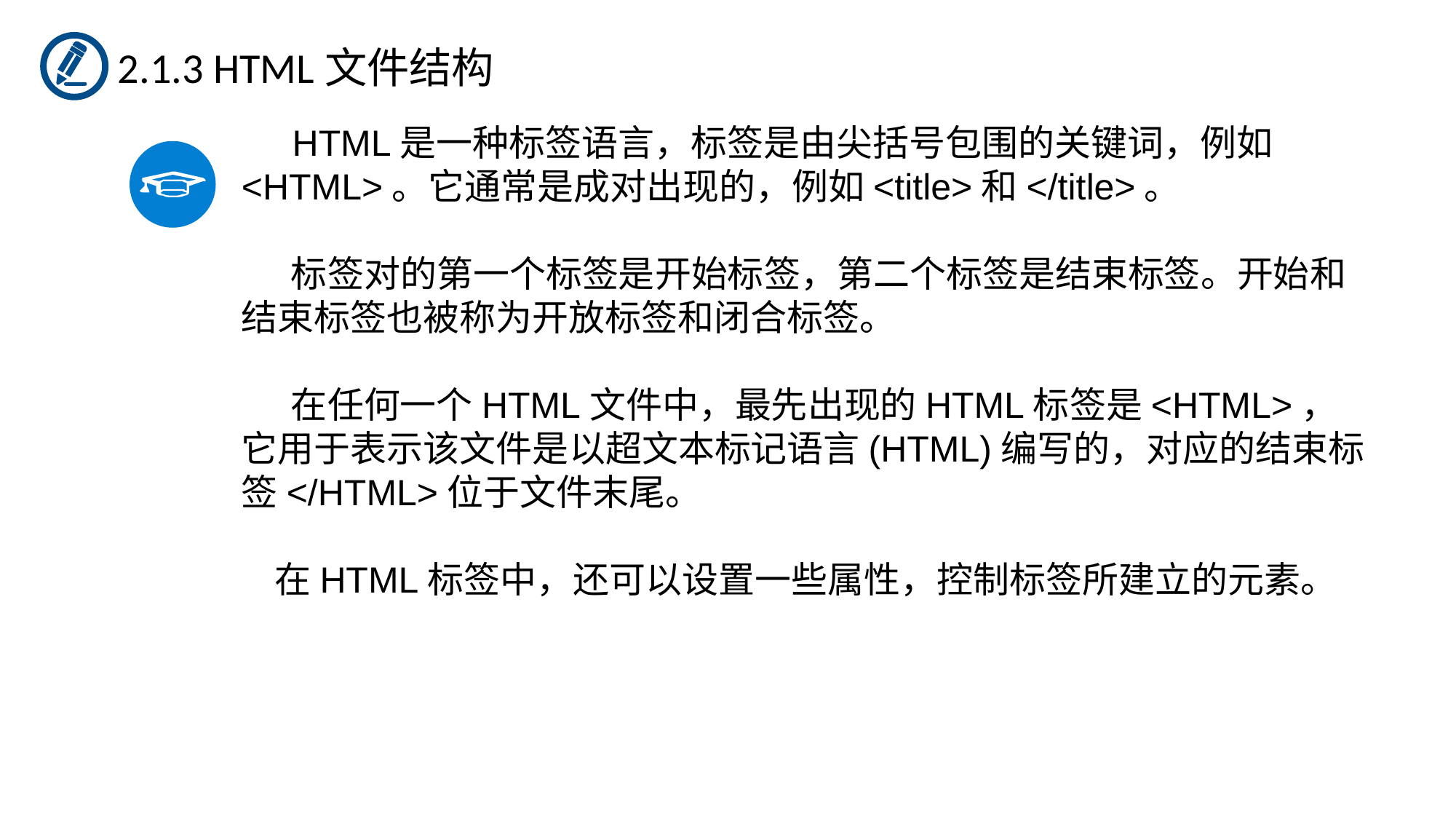

2.1.3 HTML文件结构
     HTML是一种标签语言，标签是由尖括号包围的关键词，例如<HTML>。它通常是成对出现的，例如<title>和</title>。

     标签对的第一个标签是开始标签，第二个标签是结束标签。开始和结束标签也被称为开放标签和闭合标签。

     在任何一个HTML文件中，最先出现的HTML标签是<HTML>，它用于表示该文件是以超文本标记语言(HTML)编写的，对应的结束标签</HTML>位于文件末尾。

   在HTML标签中，还可以设置一些属性，控制标签所建立的元素。